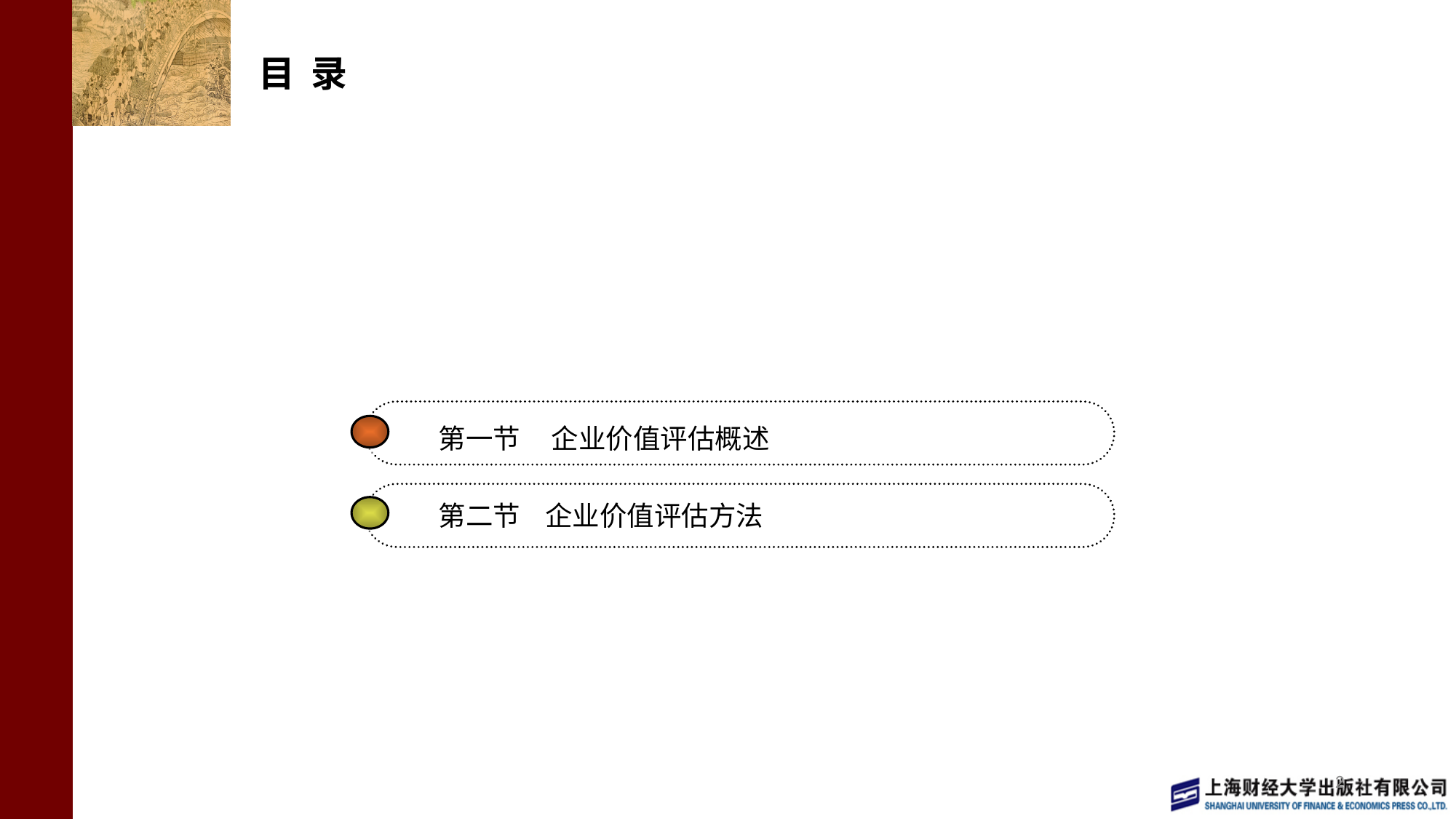

# 目  录

第一节     企业价值评估概述

第二节    企业价值评估方法

2